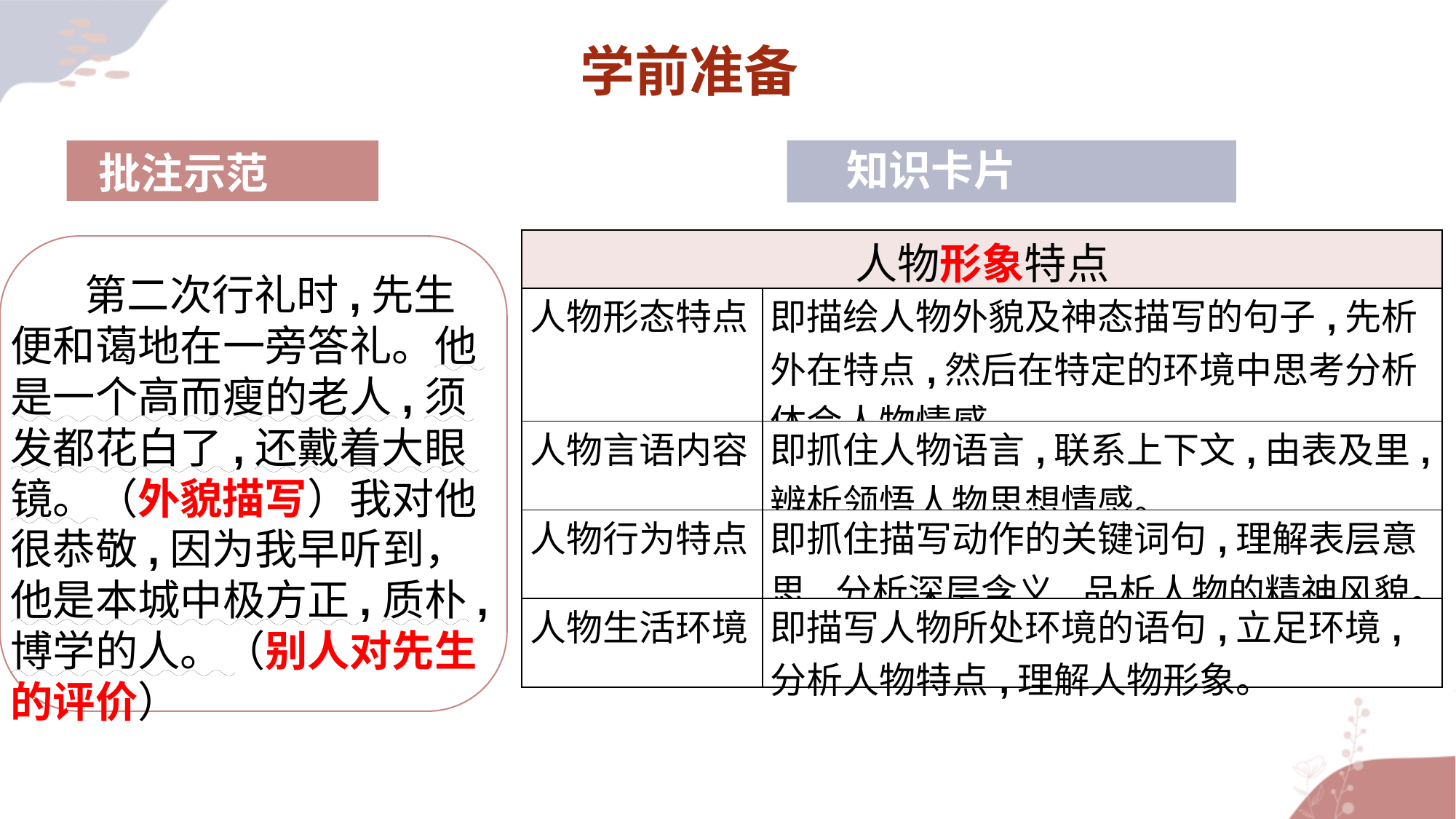

学前准备

知识卡片

批注示范

        第二次行礼时,先生便和蔼地在一旁答礼。他是一个高而瘦的老人,须发都花白了,还戴着大眼镜。（外貌描写）我对他很恭敬,因为我早听到，他是本城中极方正,质朴,博学的人。（别人对先生的评价）
| 人物形象特点 |  |
| --- | --- |
| 人物形态特点 | 即描绘人物外貌及神态描写的句子,先析外在特点,然后在特定的环境中思考分析体会人物情感。 |
| 人物言语内容 | 即抓住人物语言,联系上下文,由表及里,辨析领悟人物思想情感。 |
| 人物行为特点 | 即抓住描写动作的关键词句,理解表层意思,分析深层含义,品析人物的精神风貌。 |
| 人物生活环境 | 即描写人物所处环境的语句,立足环境,分析人物特点,理解人物形象。 |